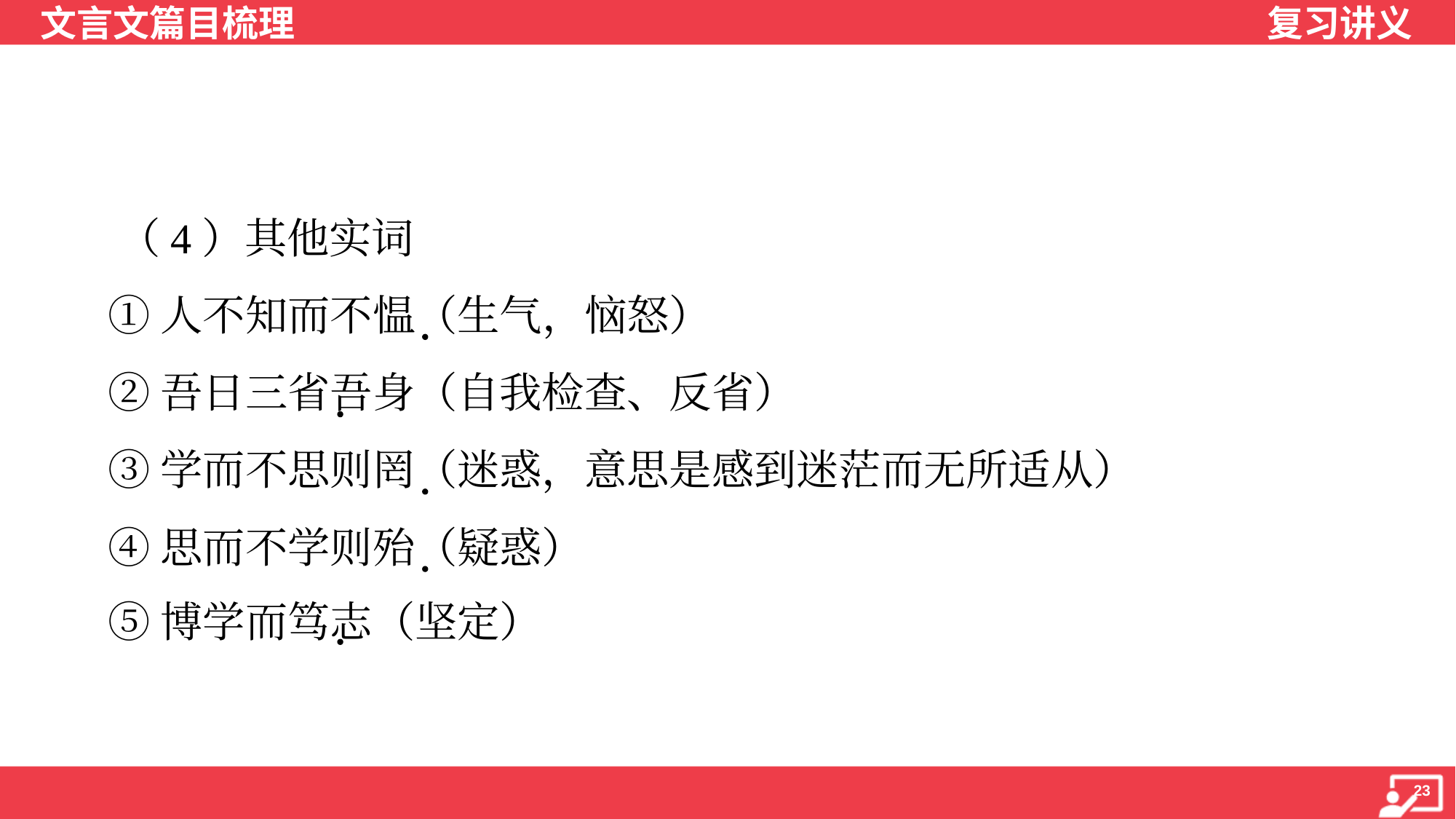

（4）其他实词
    ①人不知而不愠（生气，恼怒）
    ②吾日三省吾身（自我检查、反省）
    ③学而不思则罔（迷惑，意思是感到迷茫而无所适从）
    ④思而不学则殆（疑惑）
    ⑤博学而笃志（坚定）